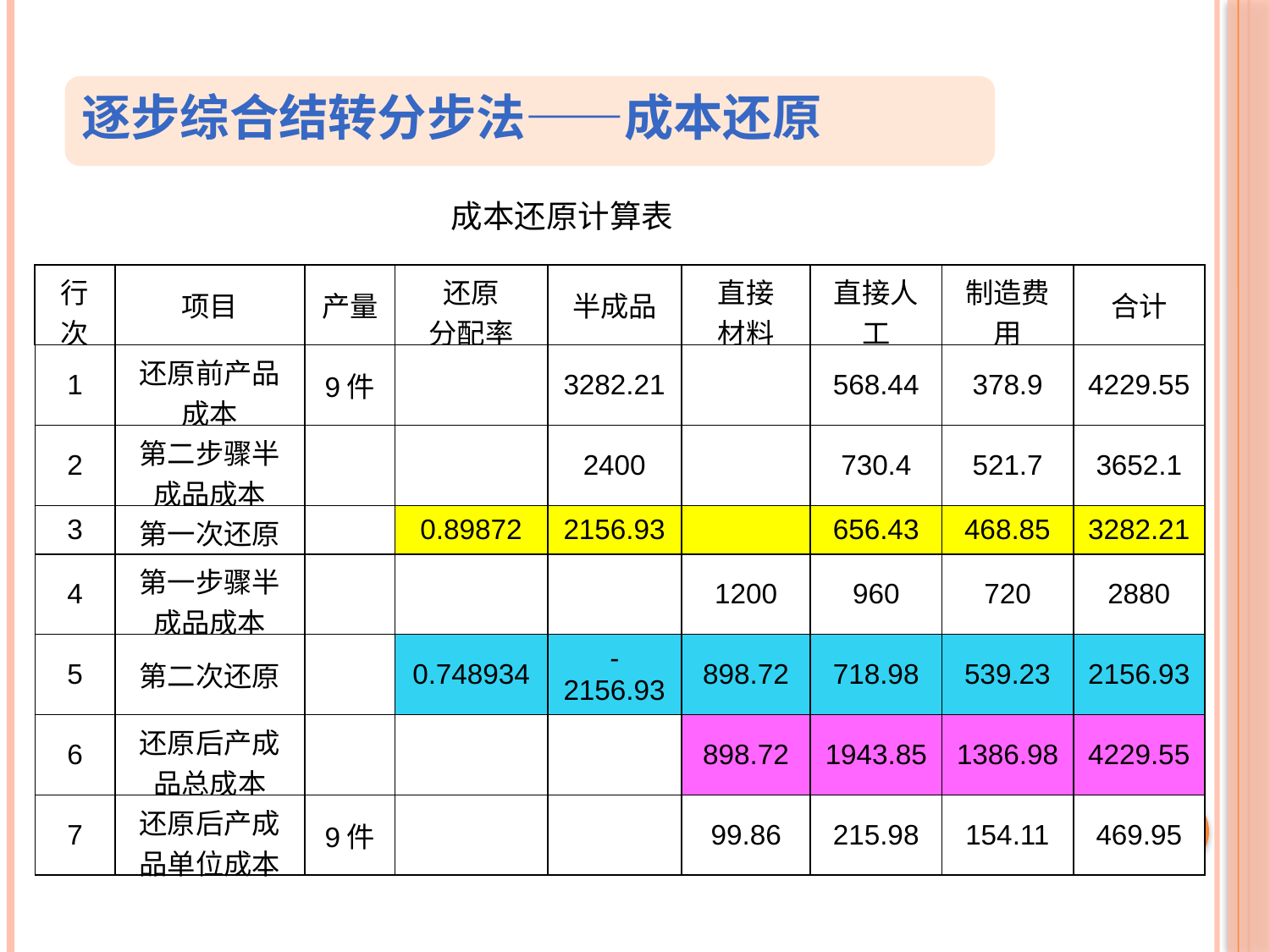

逐步综合结转分步法——成本还原
　成本还原计算表
| 行次 | 项目 | 产量 | 还原 分配率 | 半成品 | 直接 材料 | 直接人工 | 制造费用 | 合计 |
| --- | --- | --- | --- | --- | --- | --- | --- | --- |
| 1 | 还原前产品成本 | 9件 |  | 3282.21 |  | 568.44 | 378.9 | 4229.55 |
| 2 | 第二步骤半成品成本 |  |  | 2400 |  | 730.4 | 521.7 | 3652.1 |
| 3 | 第一次还原 |  | 0.89872 | 2156.93 |  | 656.43 | 468.85 | 3282.21 |
| 4 | 第一步骤半成品成本 |  |  |  | 1200 | 960 | 720 | 2880 |
| 5 | 第二次还原 |  | 0.748934 | -2156.93 | 898.72 | 718.98 | 539.23 | 2156.93 |
| 6 | 还原后产成品总成本 |  |  |  | 898.72 | 1943.85 | 1386.98 | 4229.55 |
| 7 | 还原后产成品单位成本 | 9件 |  |  | 99.86 | 215.98 | 154.11 | 469.95 |